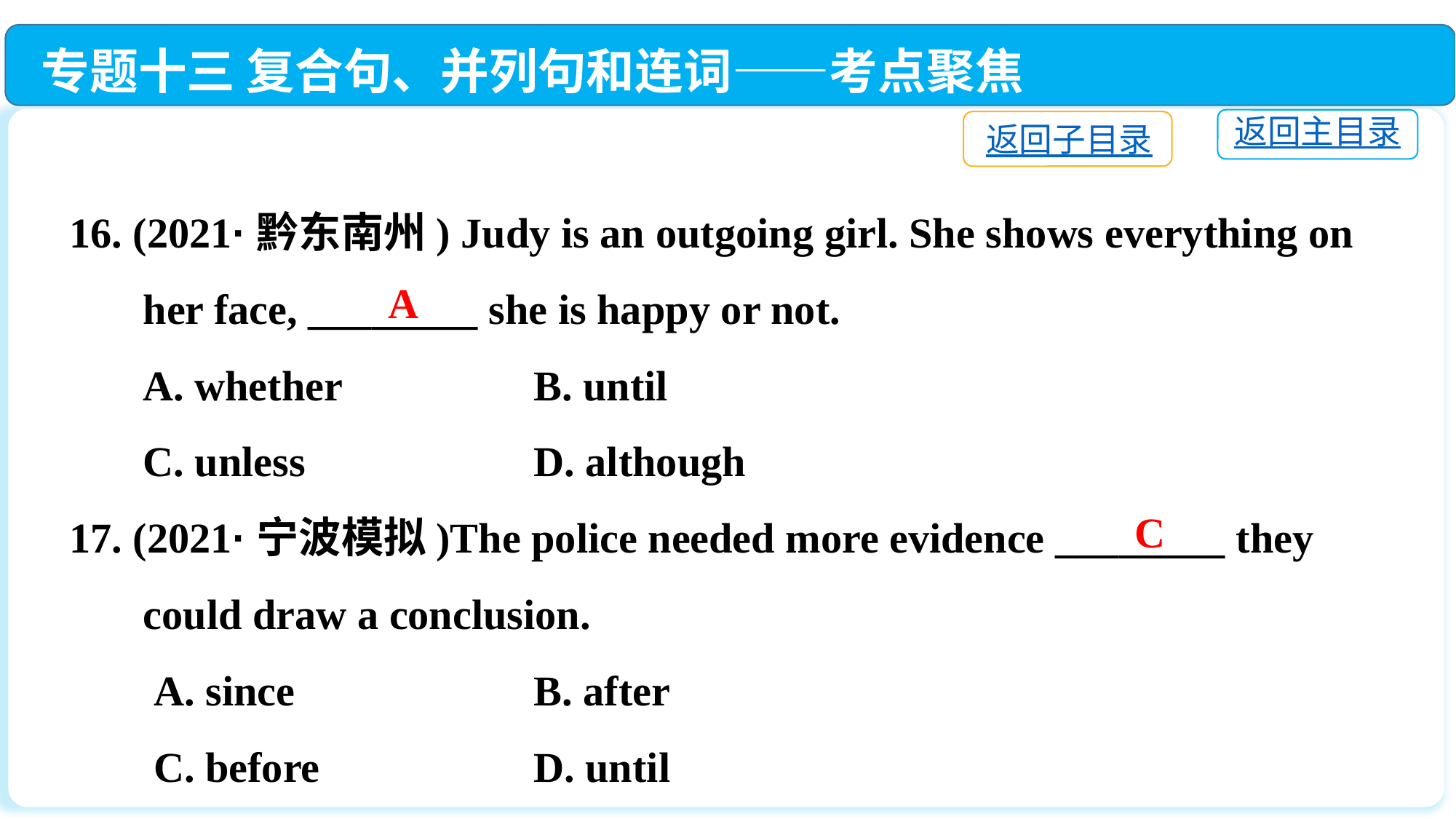

专题十三 复合句、并列句和连词——考点聚焦

返回主目录

返回子目录
16. (2021·黔东南州) Judy is an outgoing girl. She shows everything on
       her face, ________ she is happy or not.
       A. whether 	             B. until
       C. unless 	             D. although
17. (2021·宁波模拟)The police needed more evidence ________ they
       could draw a conclusion.
        A. since	             B. after
        C. before	             D. until
A
C